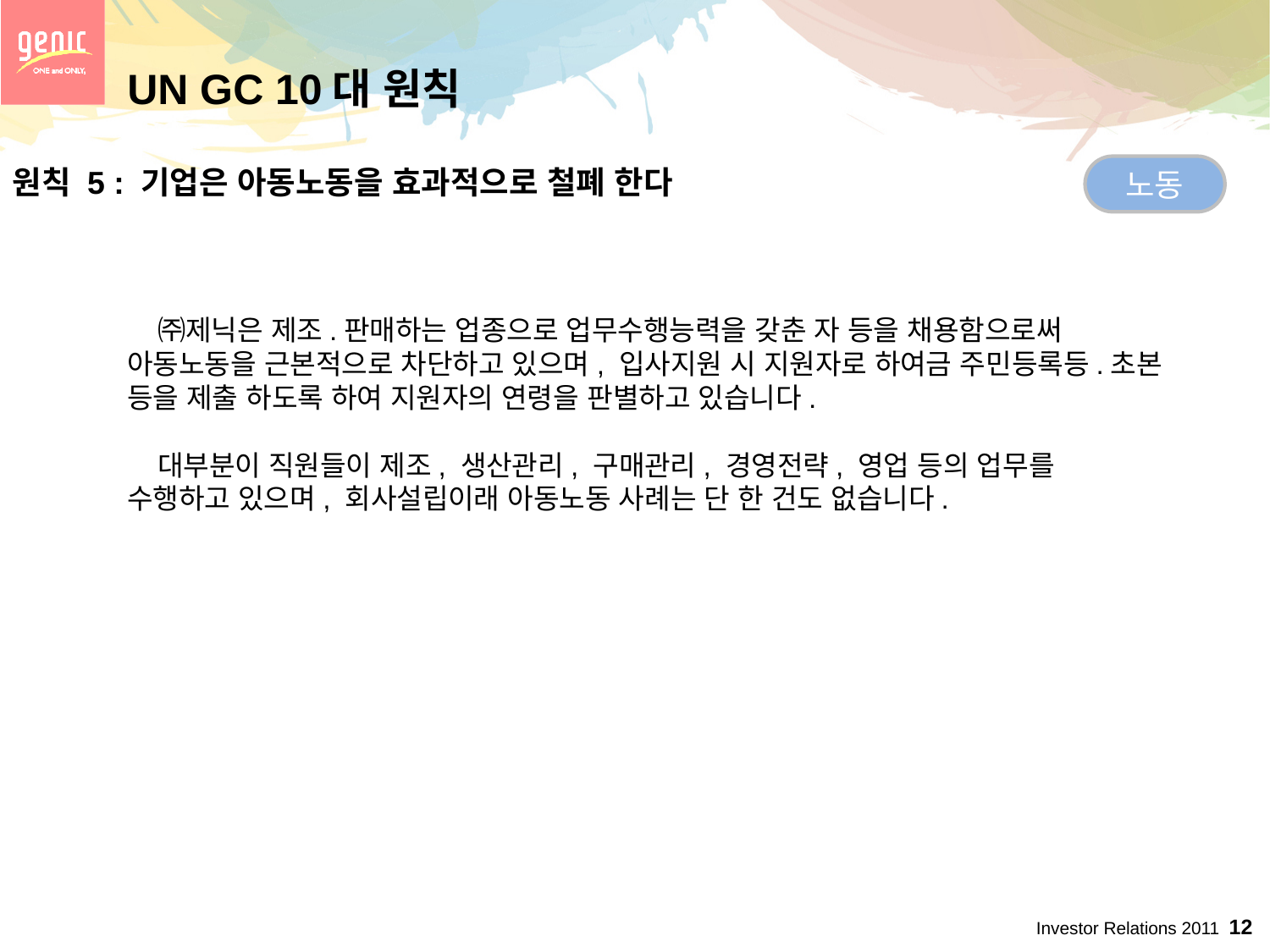

UN GC 10대 원칙
노동
원칙 5 : 기업은 아동노동을 효과적으로 철폐 한다

   ㈜제닉은 제조.판매하는 업종으로 업무수행능력을 갖춘 자 등을 채용함으로써 아동노동을 근본적으로 차단하고 있으며, 입사지원 시 지원자로 하여금 주민등록등.초본 등을 제출 하도록 하여 지원자의 연령을 판별하고 있습니다.

   대부분이 직원들이 제조, 생산관리, 구매관리, 경영전략, 영업 등의 업무를 수행하고 있으며, 회사설립이래 아동노동 사례는 단 한 건도 없습니다.